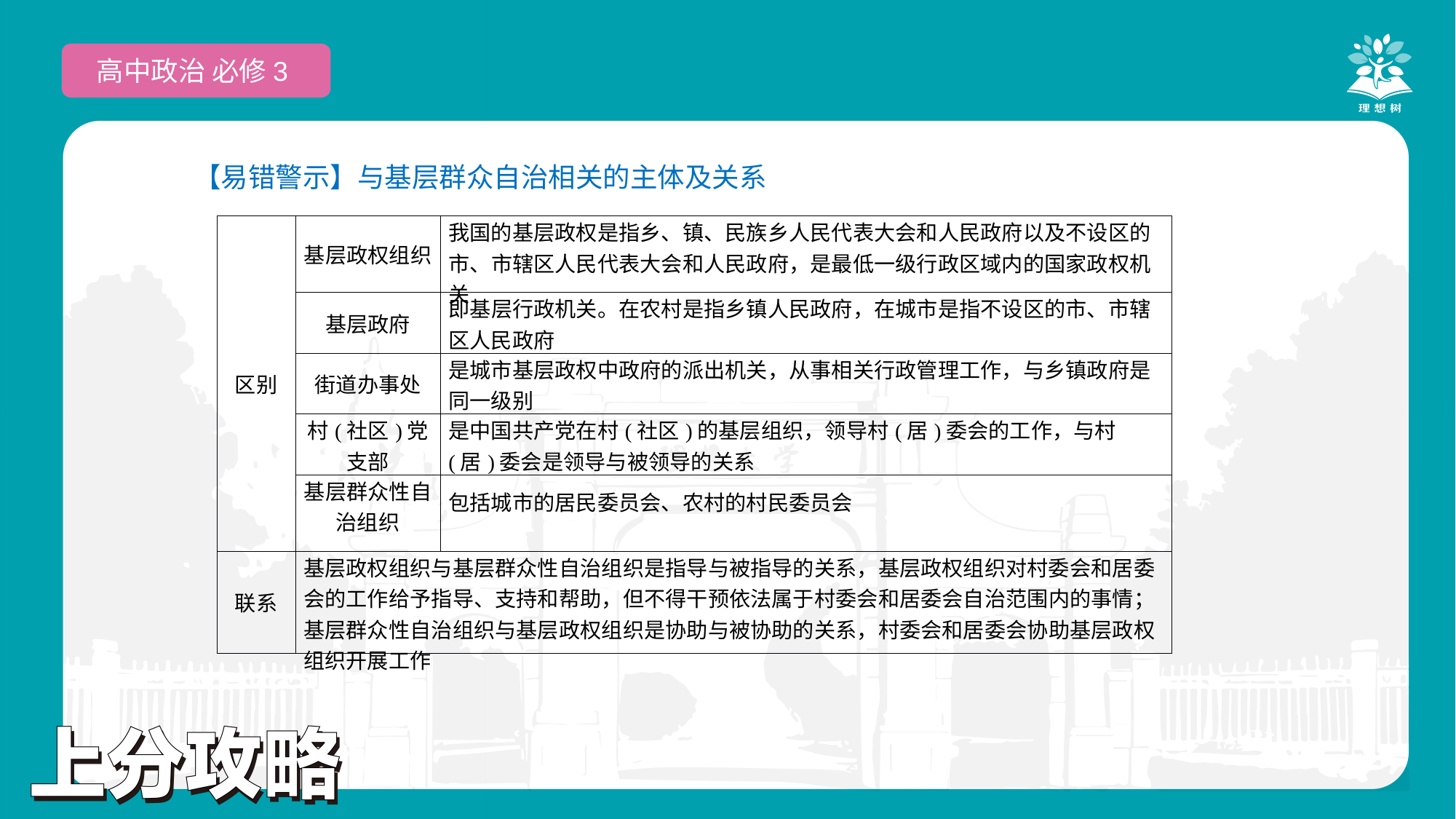

高中政治 必修3
【易错警示】与基层群众自治相关的主体及关系
| 区别 | 基层政权组织 | 我国的基层政权是指乡、镇、民族乡人民代表大会和人民政府以及不设区的市、市辖区人民代表大会和人民政府，是最低一级行政区域内的国家政权机关 |
| --- | --- | --- |
|  | 基层政府 | 即基层行政机关。在农村是指乡镇人民政府，在城市是指不设区的市、市辖区人民政府 |
|  | 街道办事处 | 是城市基层政权中政府的派出机关，从事相关行政管理工作，与乡镇政府是同一级别 |
|  | 村(社区)党支部 | 是中国共产党在村(社区)的基层组织，领导村(居)委会的工作，与村(居)委会是领导与被领导的关系 |
|  | 基层群众性自治组织 | 包括城市的居民委员会、农村的村民委员会 |
| 联系 | 基层政权组织与基层群众性自治组织是指导与被指导的关系，基层政权组织对村委会和居委会的工作给予指导、支持和帮助，但不得干预依法属于村委会和居委会自治范围内的事情；基层群众性自治组织与基层政权组织是协助与被协助的关系，村委会和居委会协助基层政权组织开展工作 |  |